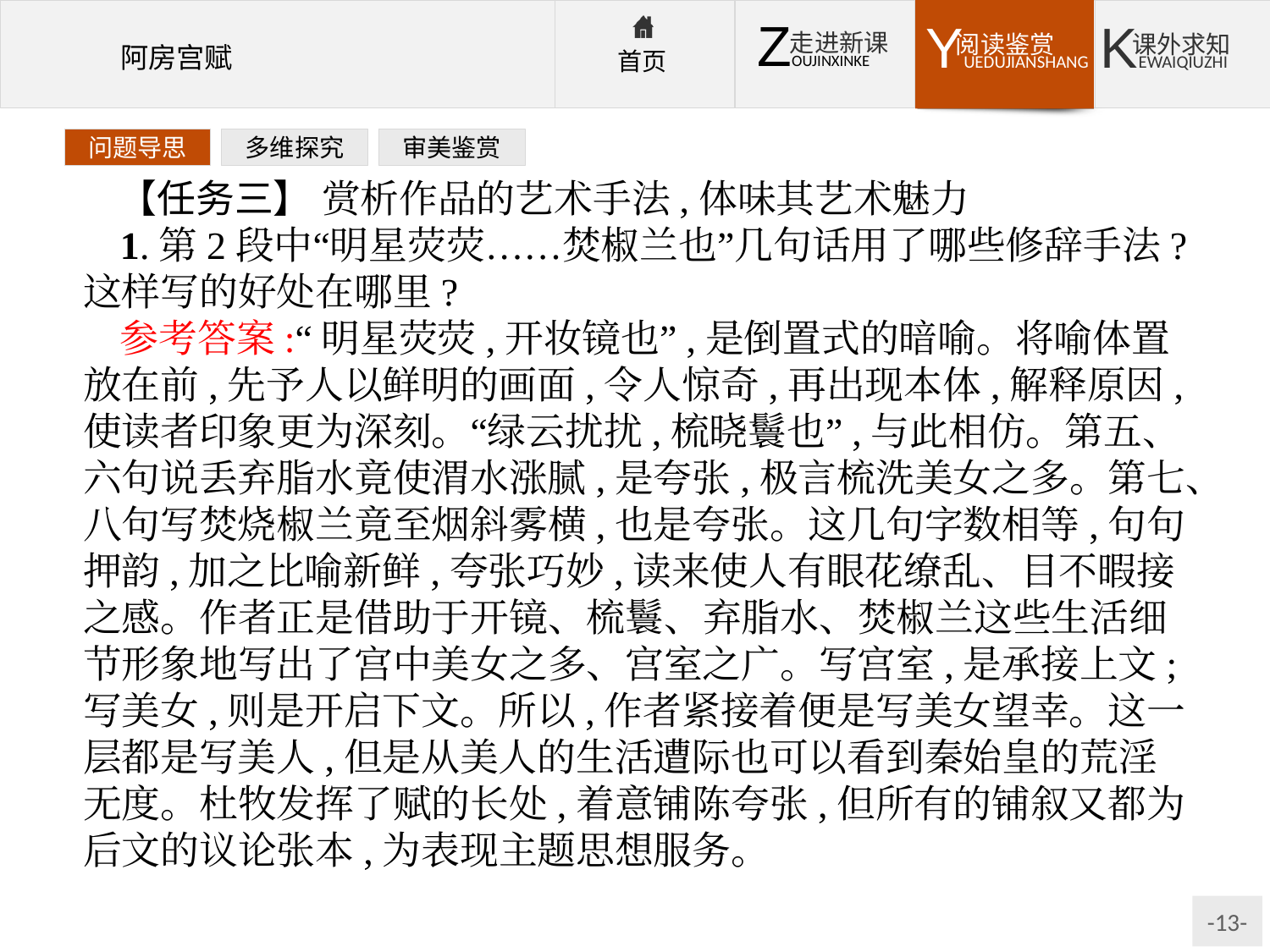

问题导思
多维探究
审美鉴赏
【任务三】 赏析作品的艺术手法,体味其艺术魅力
1.第2段中“明星荧荧……焚椒兰也”几句话用了哪些修辞手法?这样写的好处在哪里?
参考答案:“明星荧荧,开妆镜也”,是倒置式的暗喻。将喻体置放在前,先予人以鲜明的画面,令人惊奇,再出现本体,解释原因,使读者印象更为深刻。“绿云扰扰,梳晓鬟也”,与此相仿。第五、六句说丢弃脂水竟使渭水涨腻,是夸张,极言梳洗美女之多。第七、八句写焚烧椒兰竟至烟斜雾横,也是夸张。这几句字数相等,句句押韵,加之比喻新鲜,夸张巧妙,读来使人有眼花缭乱、目不暇接之感。作者正是借助于开镜、梳鬟、弃脂水、焚椒兰这些生活细节形象地写出了宫中美女之多、宫室之广。写宫室,是承接上文;写美女,则是开启下文。所以,作者紧接着便是写美女望幸。这一层都是写美人,但是从美人的生活遭际也可以看到秦始皇的荒淫无度。杜牧发挥了赋的长处,着意铺陈夸张,但所有的铺叙又都为后文的议论张本,为表现主题思想服务。